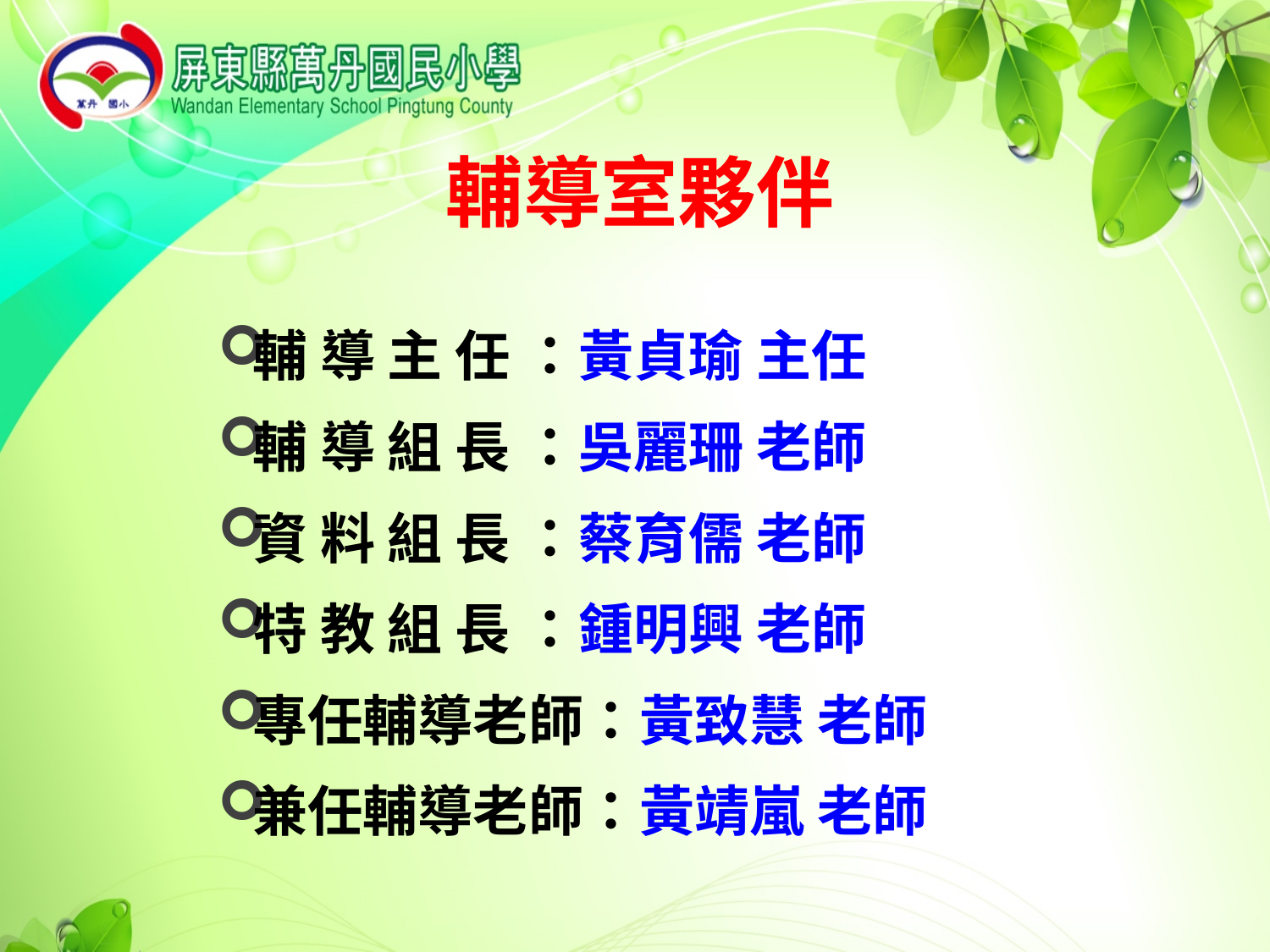

# 輔導室夥伴
輔 導 主 任 ：黃貞瑜 主任
輔 導 組 長 ：吳麗珊 老師
資 料 組 長 ：蔡育儒 老師
特 教 組 長 ：鍾明興 老師
專任輔導老師：黃致慧 老師
兼任輔導老師：黃靖嵐 老師